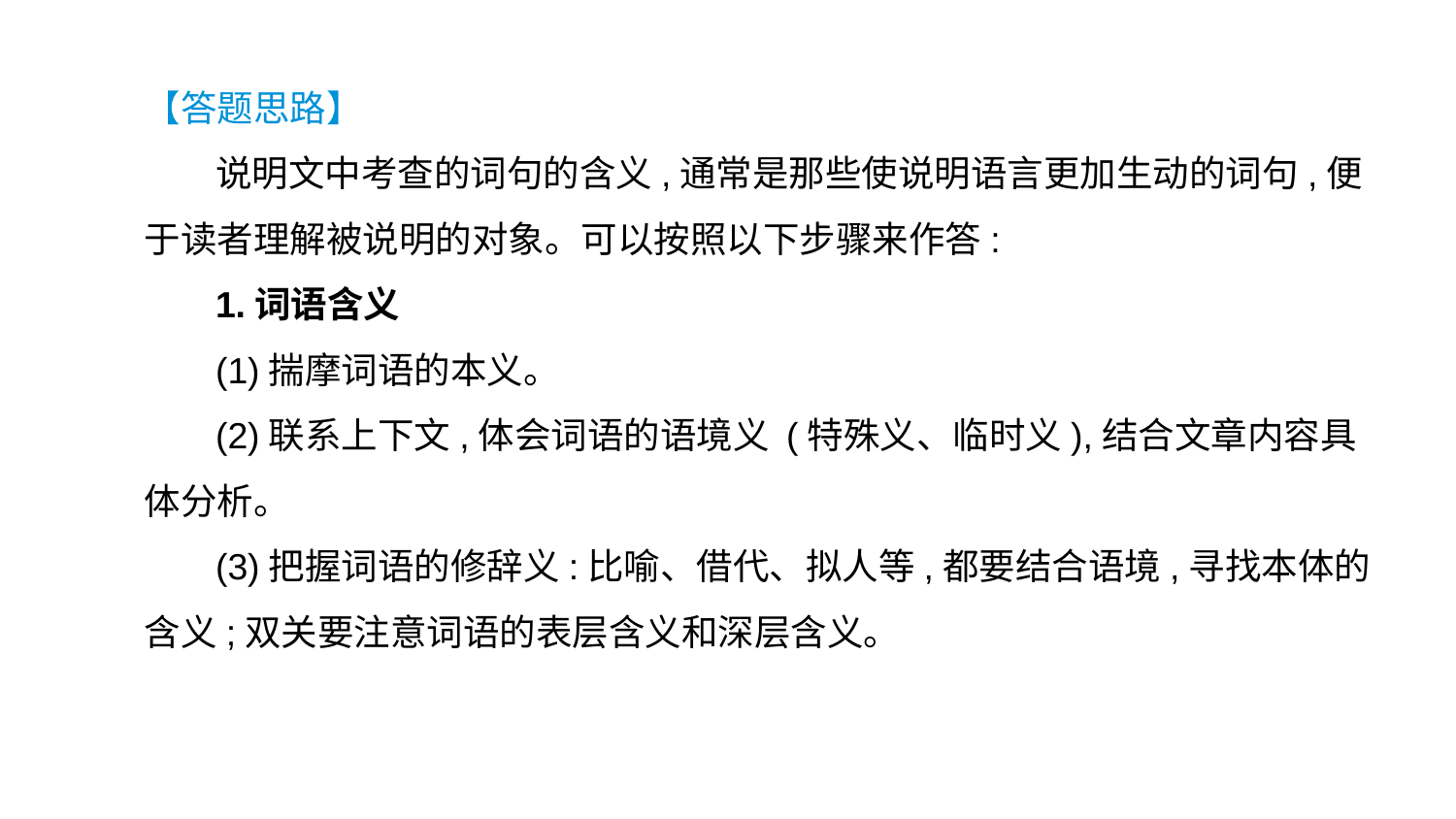

【答题思路】
说明文中考查的词句的含义,通常是那些使说明语言更加生动的词句,便于读者理解被说明的对象。可以按照以下步骤来作答:
1.词语含义
(1)揣摩词语的本义。
(2)联系上下文,体会词语的语境义 (特殊义、临时义),结合文章内容具体分析。
(3)把握词语的修辞义:比喻、借代、拟人等,都要结合语境,寻找本体的含义;双关要注意词语的表层含义和深层含义。